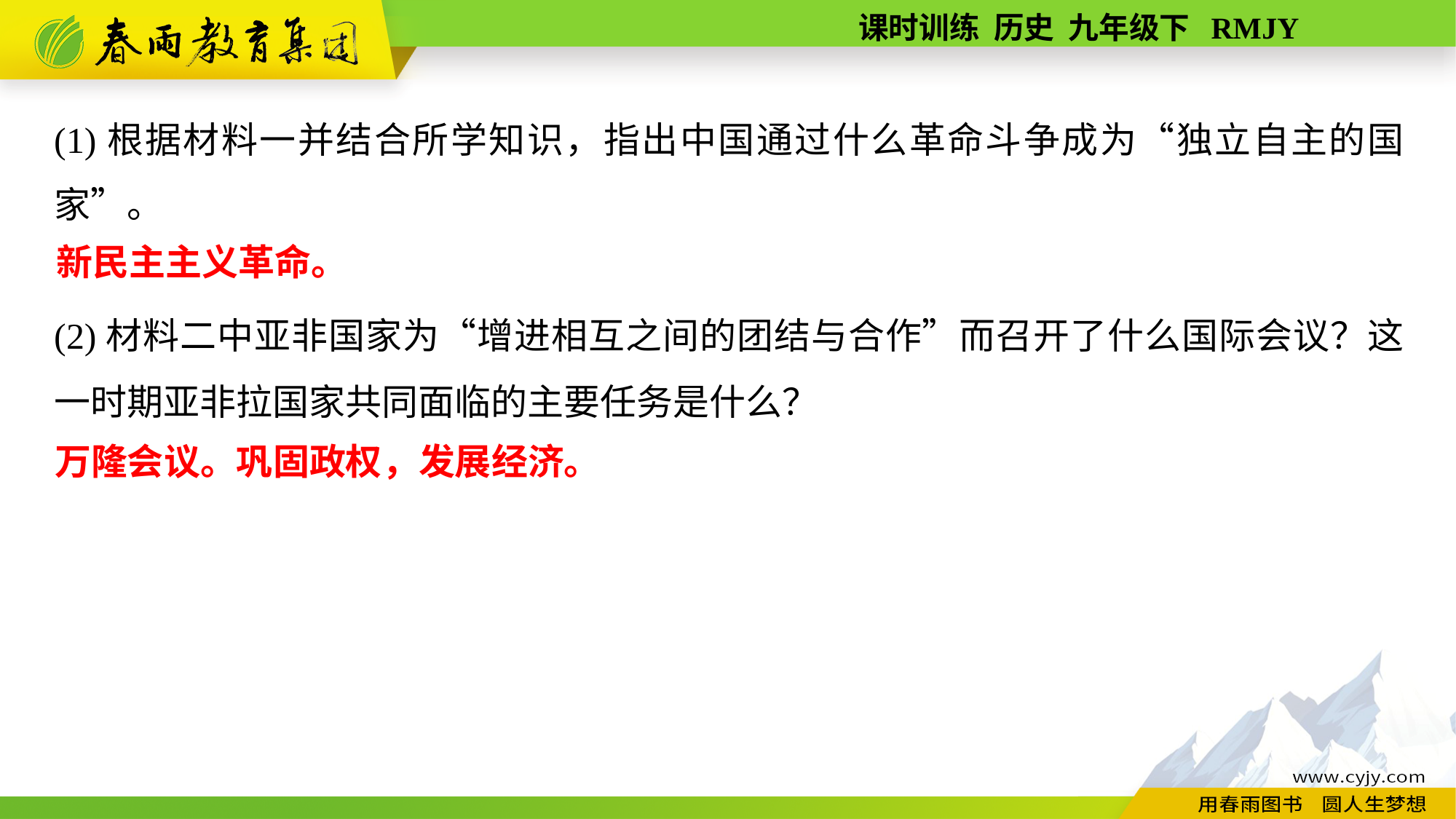

(1)根据材料一并结合所学知识，指出中国通过什么革命斗争成为“独立自主的国家”。

(2)材料二中亚非国家为“增进相互之间的团结与合作”而召开了什么国际会议？这一时期亚非拉国家共同面临的主要任务是什么？
新民主主义革命。
万隆会议。巩固政权，发展经济。